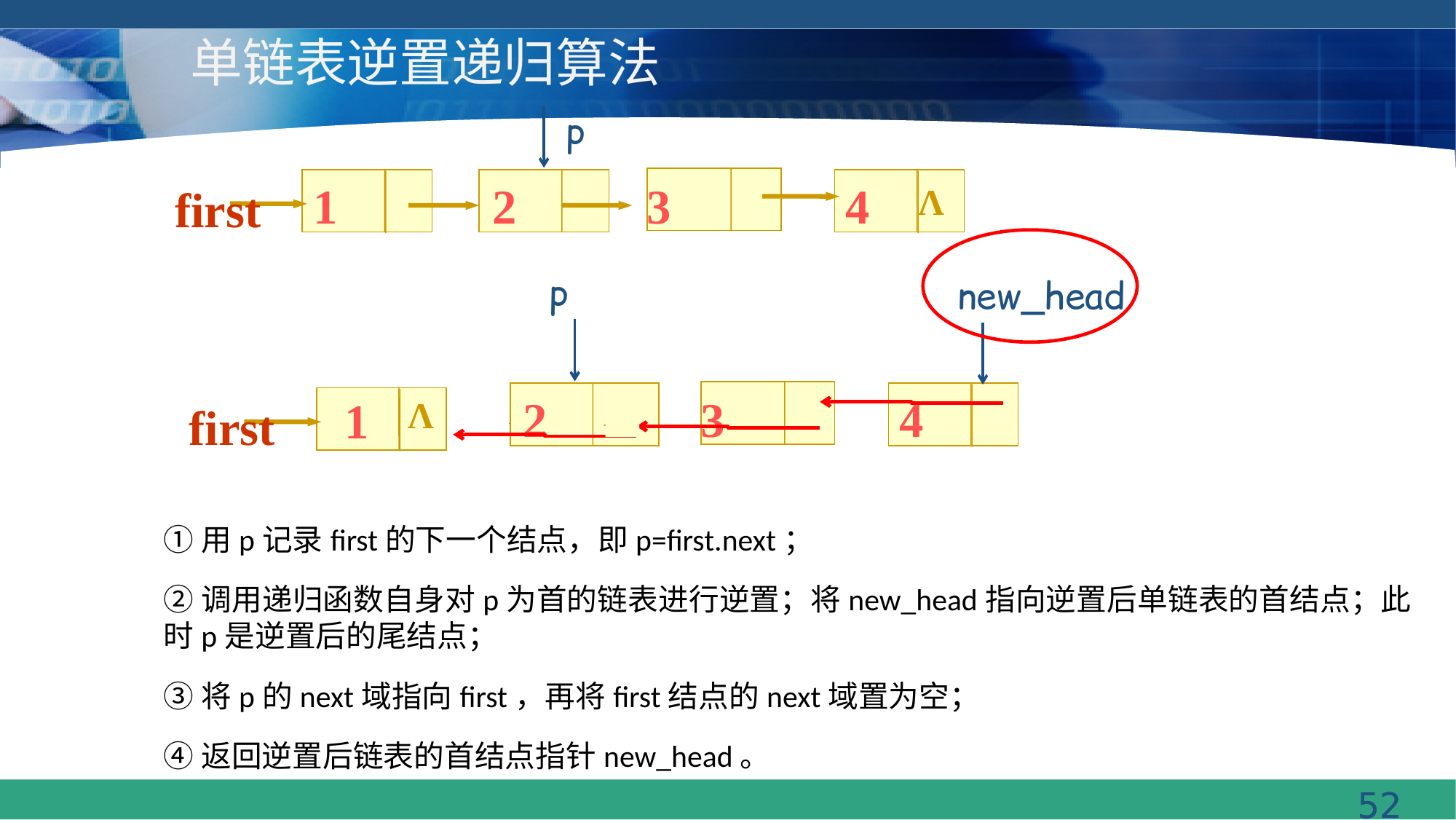

# 单链表逆置递归算法
p

1
2
3
4

first
Λ

p
new_head

Λ

2
3
4

1
Λ

Λ

first

①用p记录first的下一个结点，即p=first.next；
②调用递归函数自身对p为首的链表进行逆置；将new_head指向逆置后单链表的首结点；此时p是逆置后的尾结点；
③将p的next域指向first，再将first结点的next域置为空；
④返回逆置后链表的首结点指针new_head。